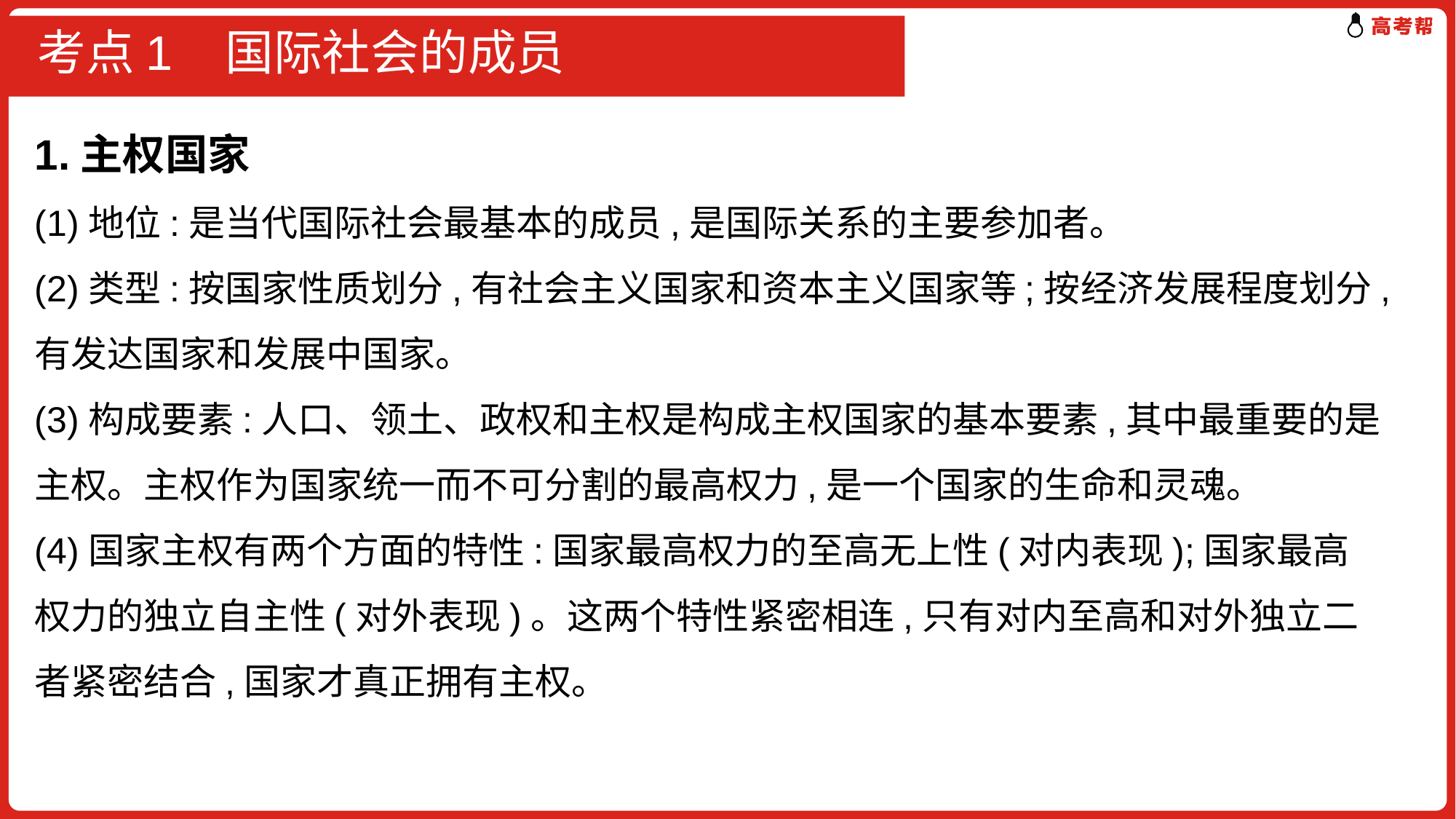

# 考点1   国际社会的成员
1.主权国家
(1)地位:是当代国际社会最基本的成员,是国际关系的主要参加者。
(2)类型:按国家性质划分,有社会主义国家和资本主义国家等;按经济发展程度划分,有发达国家和发展中国家。
(3)构成要素:人口、领土、政权和主权是构成主权国家的基本要素,其中最重要的是主权。主权作为国家统一而不可分割的最高权力,是一个国家的生命和灵魂。
(4)国家主权有两个方面的特性:国家最高权力的至高无上性(对内表现);国家最高权力的独立自主性(对外表现)。这两个特性紧密相连,只有对内至高和对外独立二者紧密结合,国家才真正拥有主权。